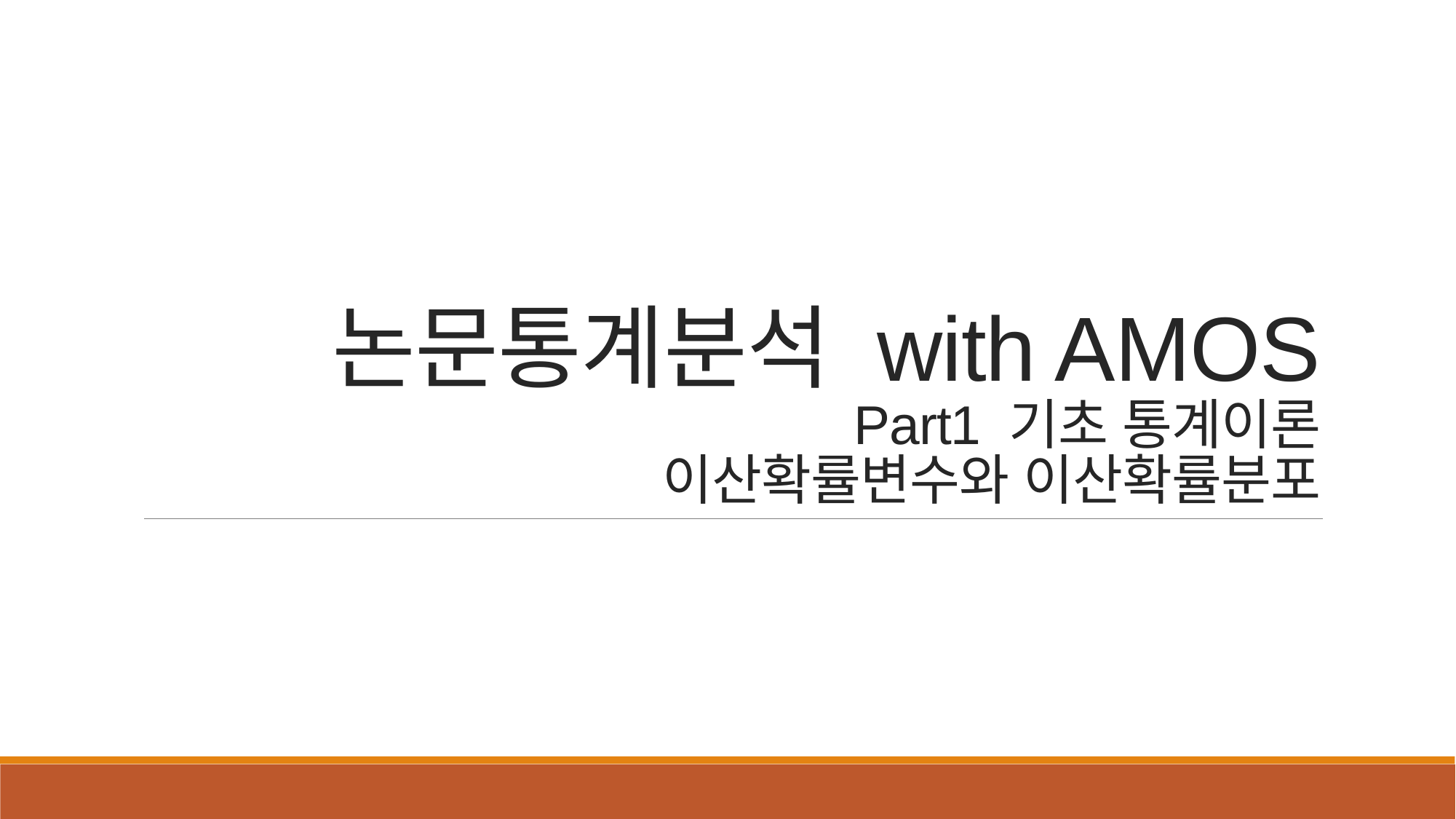

# 논문통계분석 with AMOS Part1 기초 통계이론 이산확률변수와 이산확률분포
                                                                                                                                                                                                                                                                                                                                                                                                                                                                                                                                                                                                                                                                                                                                                                                                                                                                                                                                                                                                                                                                                                                                                                                                                                                                                                                                                                                                                                                                                                                                                                                                                                                                                                                                                                                                                                                                                                                                                                                                                       강사 이정훈